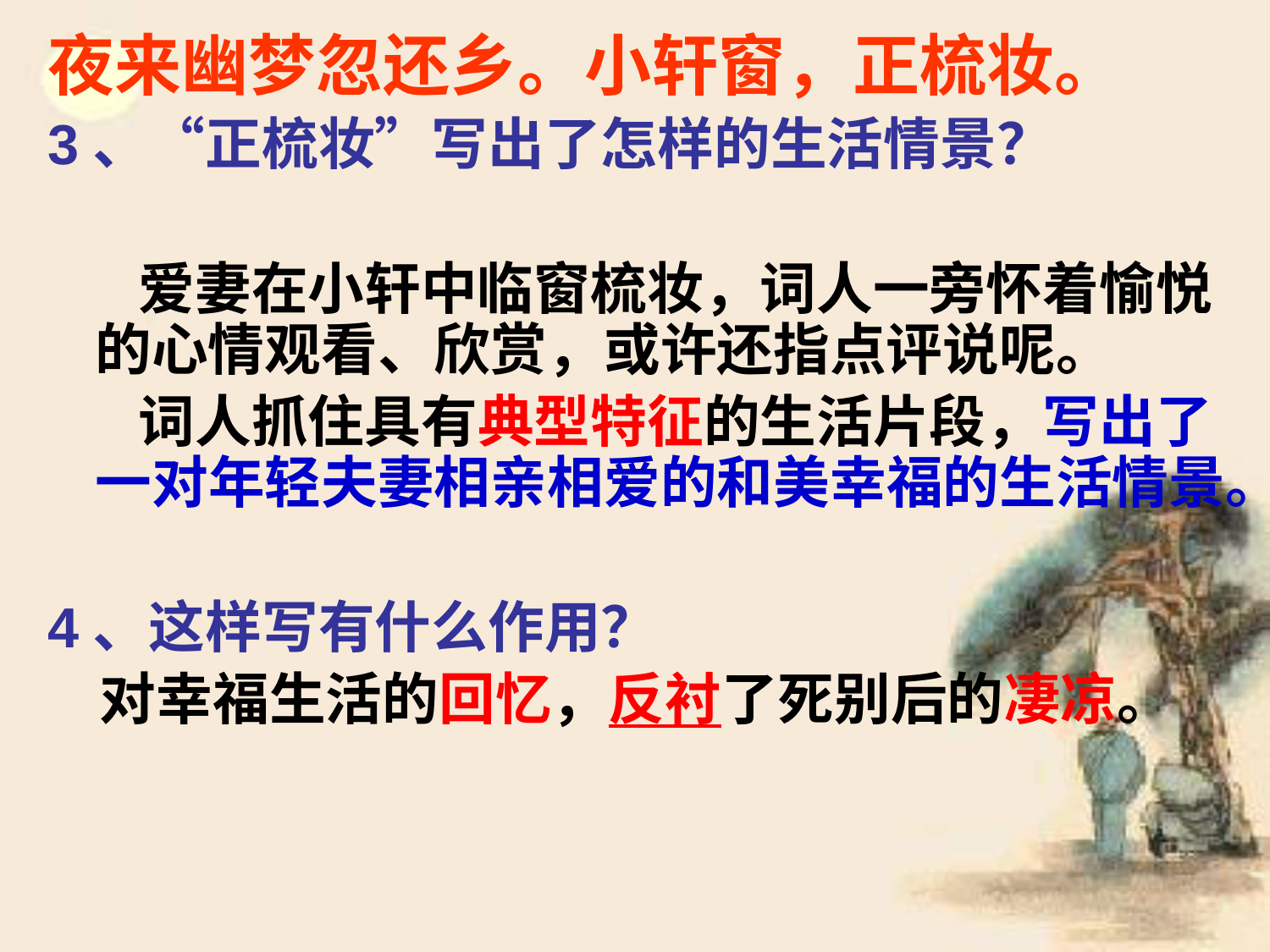

夜来幽梦忽还乡。小轩窗，正梳妆。
3、“正梳妆”写出了怎样的生活情景？

      爱妻在小轩中临窗梳妆，词人一旁怀着愉悦的心情观看、欣赏，或许还指点评说呢。
      词人抓住具有典型特征的生活片段，写出了一对年轻夫妻相亲相爱的和美幸福的生活情景。

4、这样写有什么作用？
   对幸福生活的回忆，反衬了死别后的凄凉。